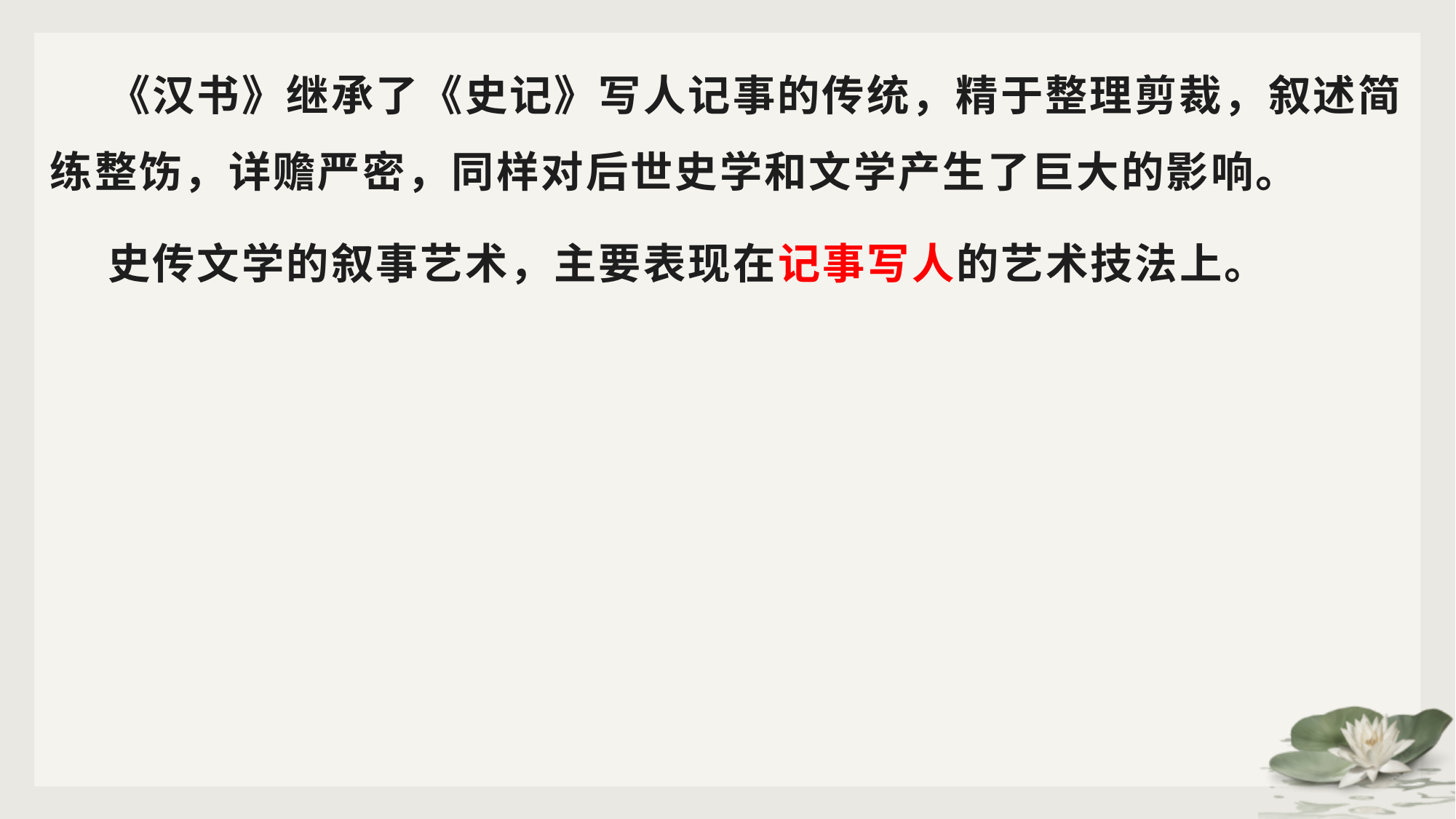

《汉书》继承了《史记》写人记事的传统，精于整理剪裁，叙述简练整饬，详赡严密，同样对后世史学和文学产生了巨大的影响。
    史传文学的叙事艺术，主要表现在记事写人的艺术技法上。